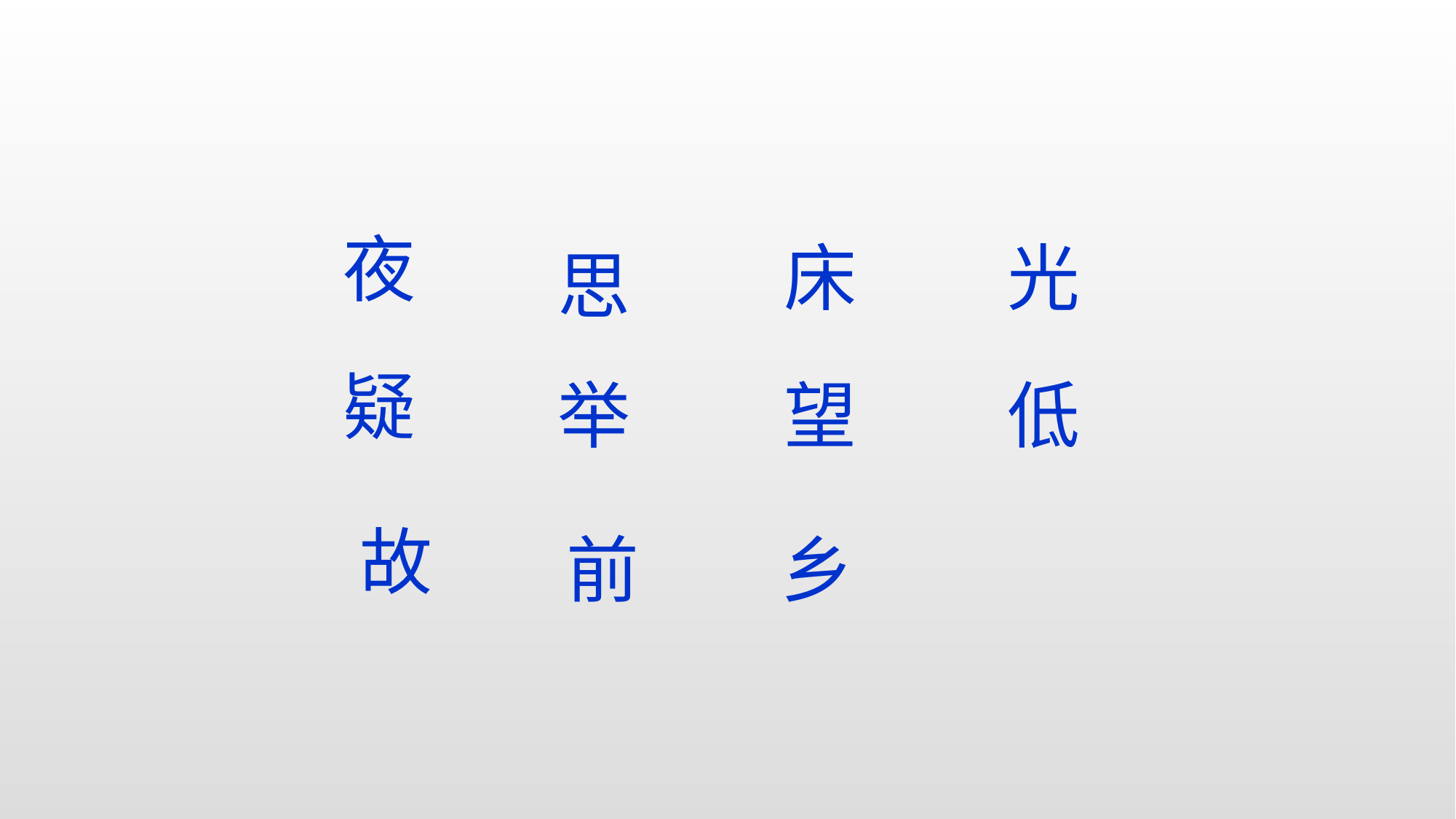

夜
床
光
思
疑
举
望
低
故
前
乡